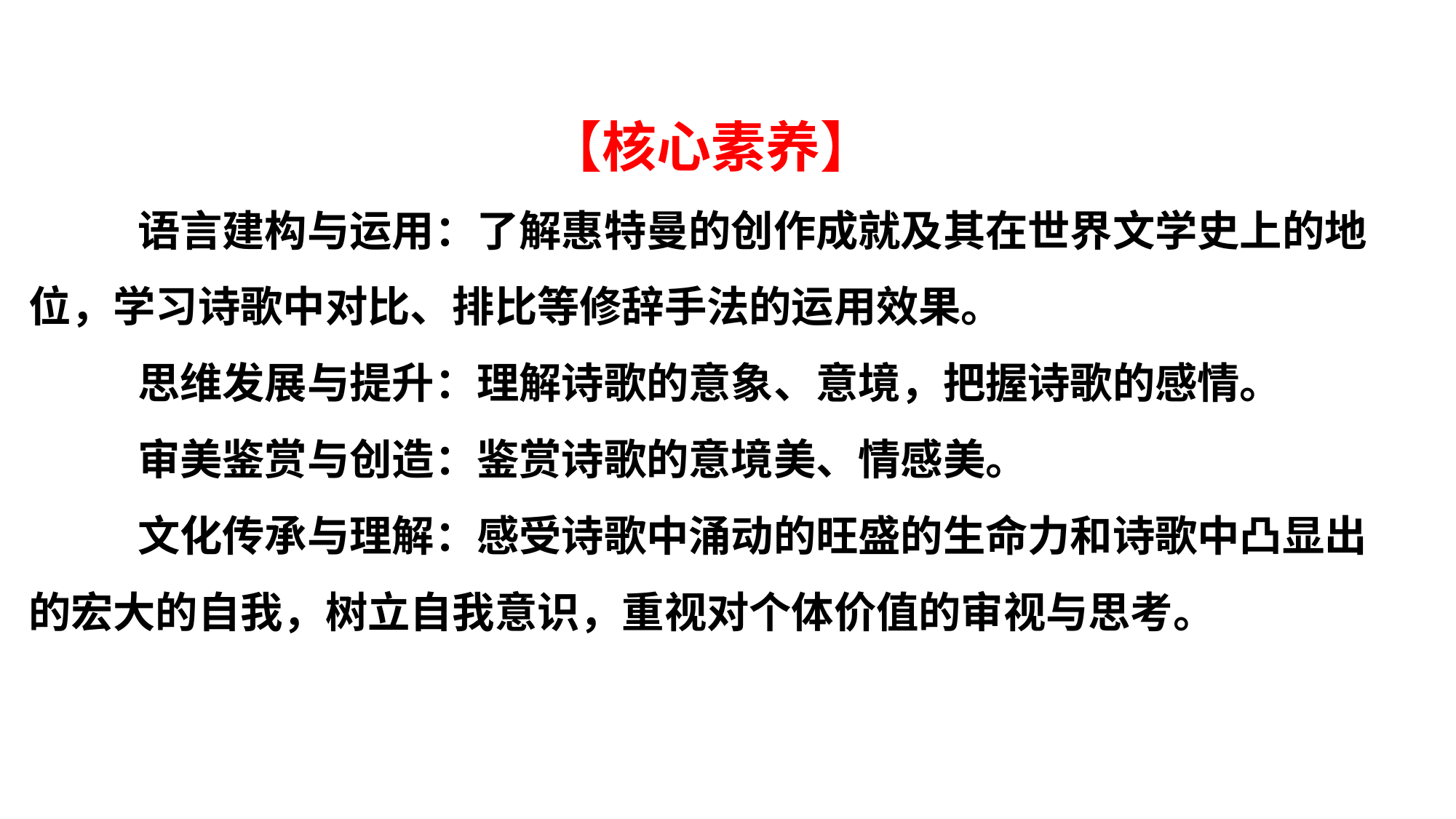

【核心素养】
	语言建构与运用：了解惠特曼的创作成就及其在世界文学史上的地位，学习诗歌中对比、排比等修辞手法的运用效果。
	思维发展与提升：理解诗歌的意象、意境，把握诗歌的感情。
	审美鉴赏与创造：鉴赏诗歌的意境美、情感美。
	文化传承与理解：感受诗歌中涌动的旺盛的生命力和诗歌中凸显出的宏大的自我，树立自我意识，重视对个体价值的审视与思考。